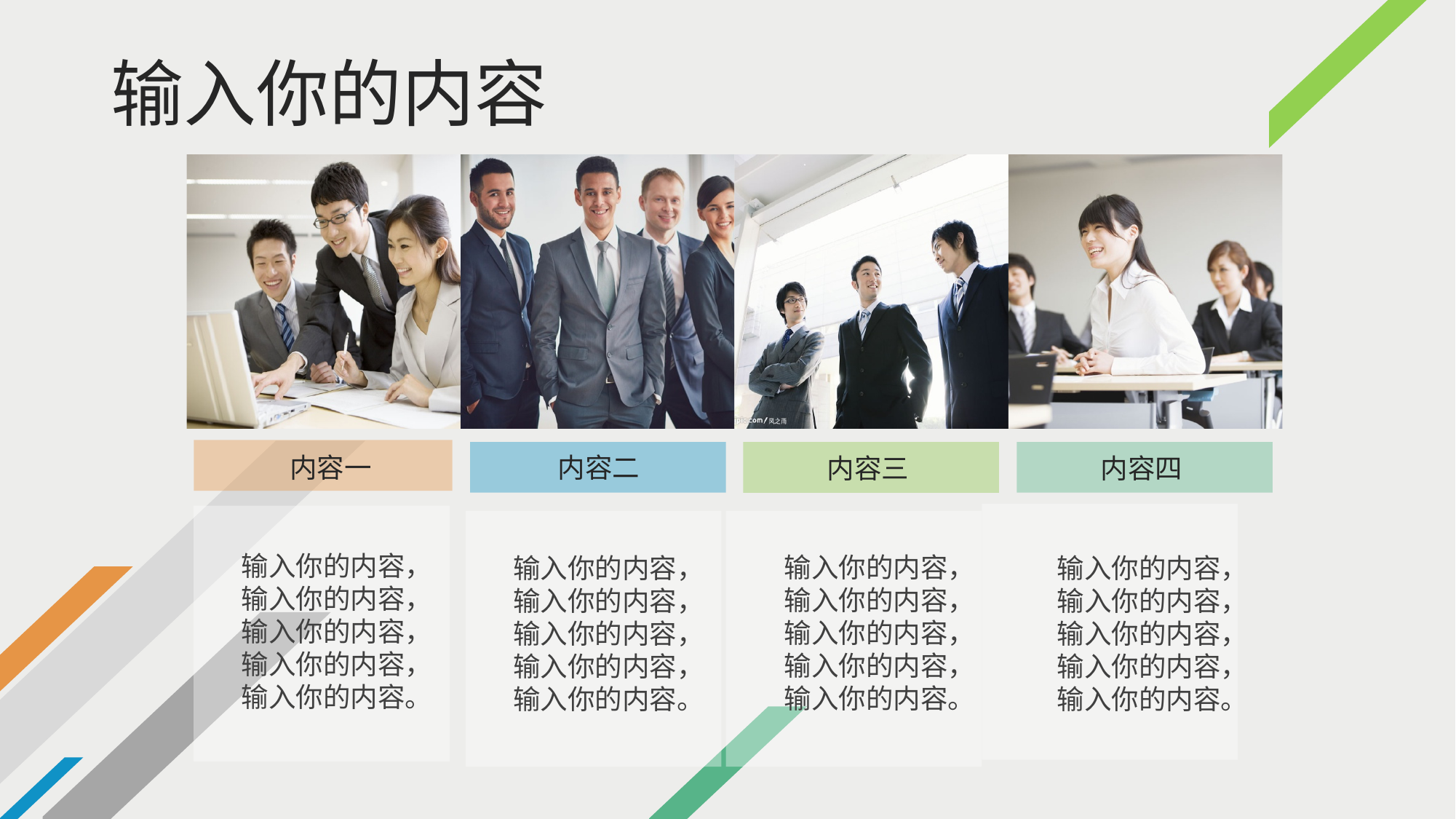

输入你的内容

内容一
内容二
内容三
内容四

输入你的内容，输入你的内容，输入你的内容，输入你的内容，输入你的内容。

输入你的内容，输入你的内容，输入你的内容，输入你的内容，输入你的内容。

输入你的内容，输入你的内容，输入你的内容，输入你的内容，输入你的内容。

输入你的内容，输入你的内容，输入你的内容，输入你的内容，输入你的内容。